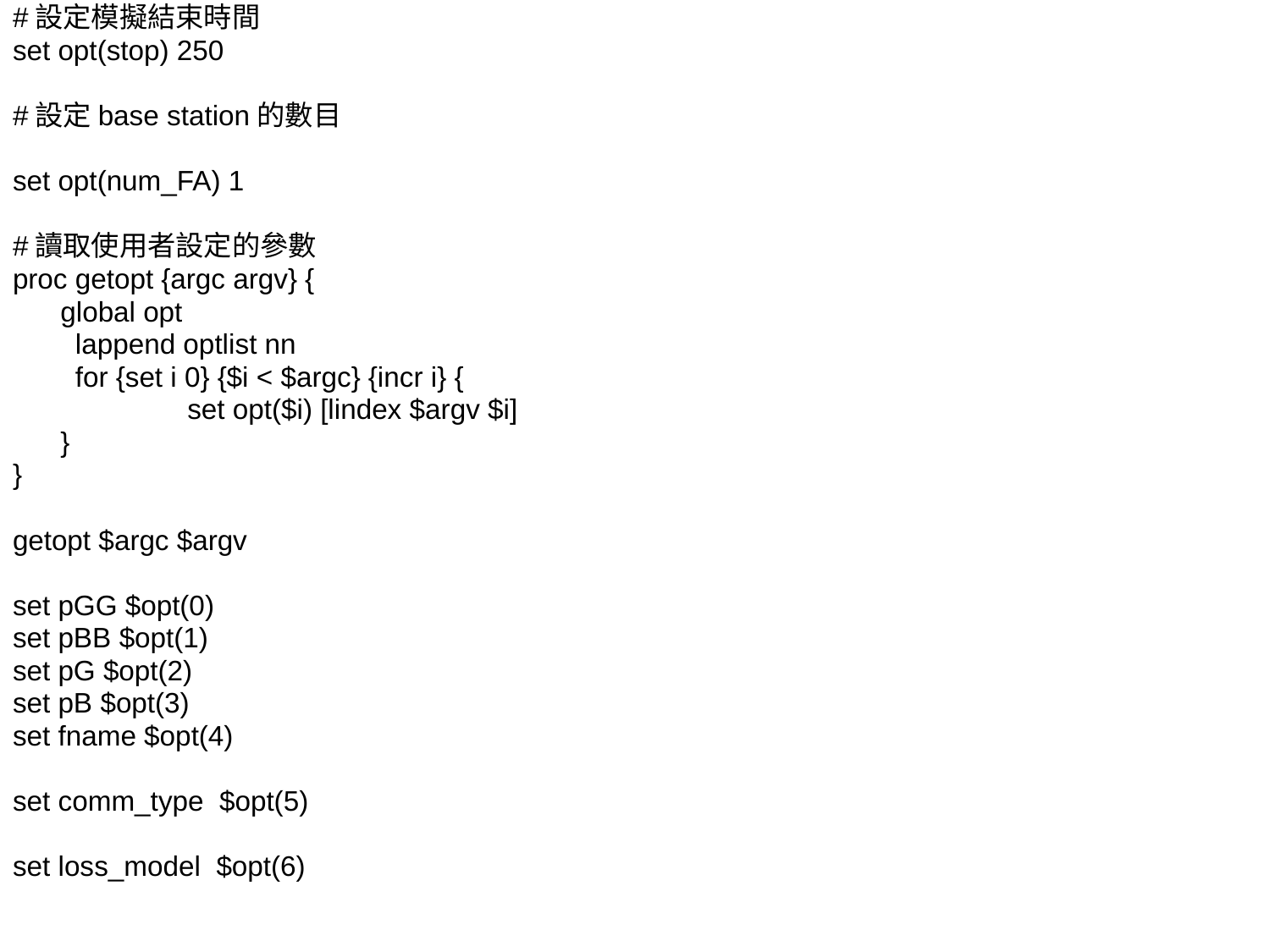

#設定模擬結束時間
set opt(stop) 250

#設定base station的數目

set opt(num_FA) 1

#讀取使用者設定的參數
proc getopt {argc argv} {
	global opt
        lappend optlist nn
        for {set i 0} {$i < $argc} {incr i} {
		set opt($i) [lindex $argv $i]
	}
}

getopt $argc $argv

set pGG $opt(0)
set pBB $opt(1)
set pG $opt(2)
set pB $opt(3)
set fname $opt(4)

set comm_type  $opt(5)

set loss_model  $opt(6)